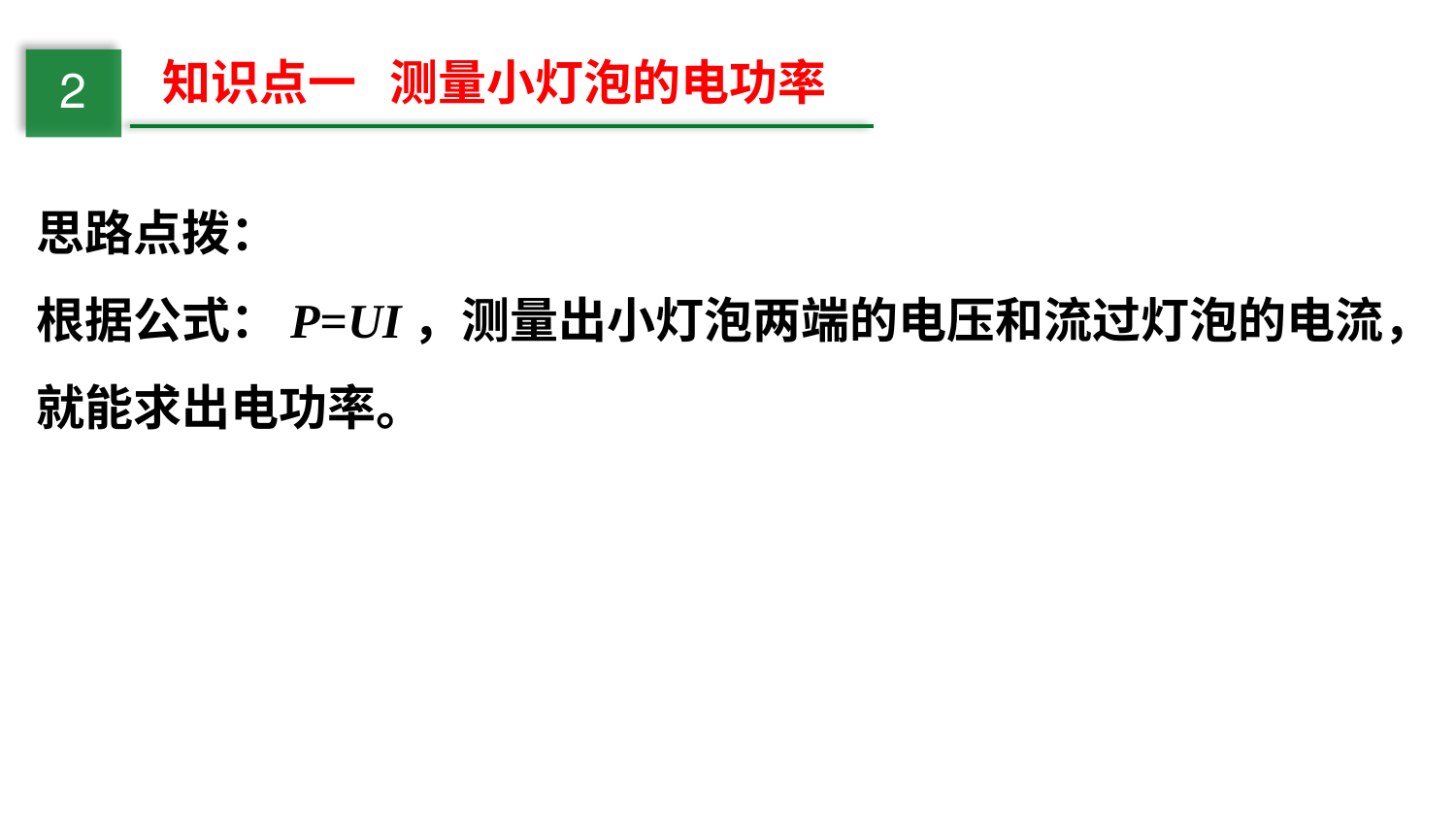

知识点一   测量小灯泡的电功率

2
思路点拨：
根据公式：P=UI，测量出小灯泡两端的电压和流过灯泡的电流，就能求出电功率。